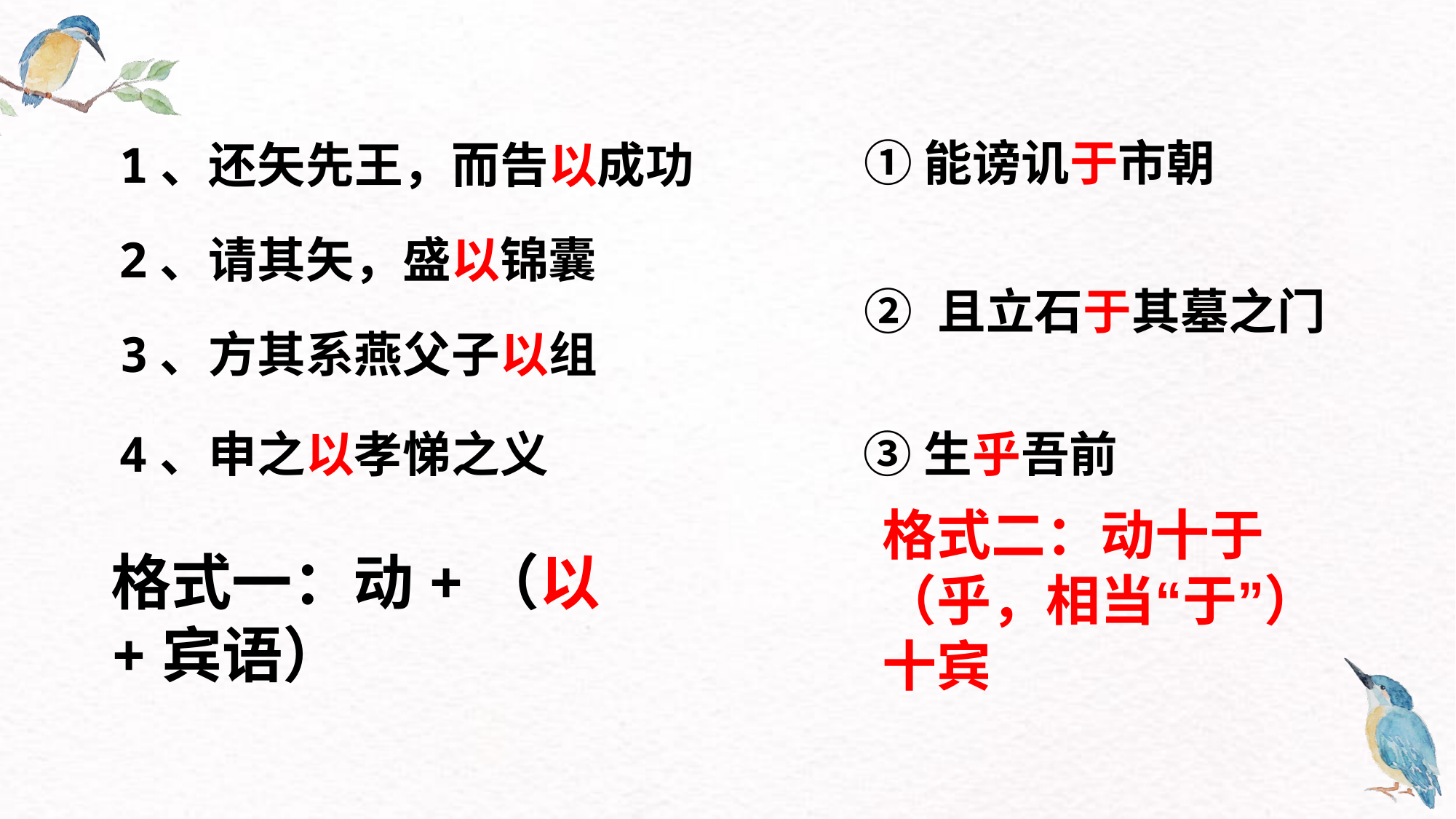

①能谤讥于市朝
② 且立石于其墓之门
③生乎吾前
1、还矢先王，而告以成功
2、请其矢，盛以锦囊
3、方其系燕父子以组
4、申之以孝悌之义
格式二：动十于（乎，相当“于”）十宾
格式一：动+（以+宾语）